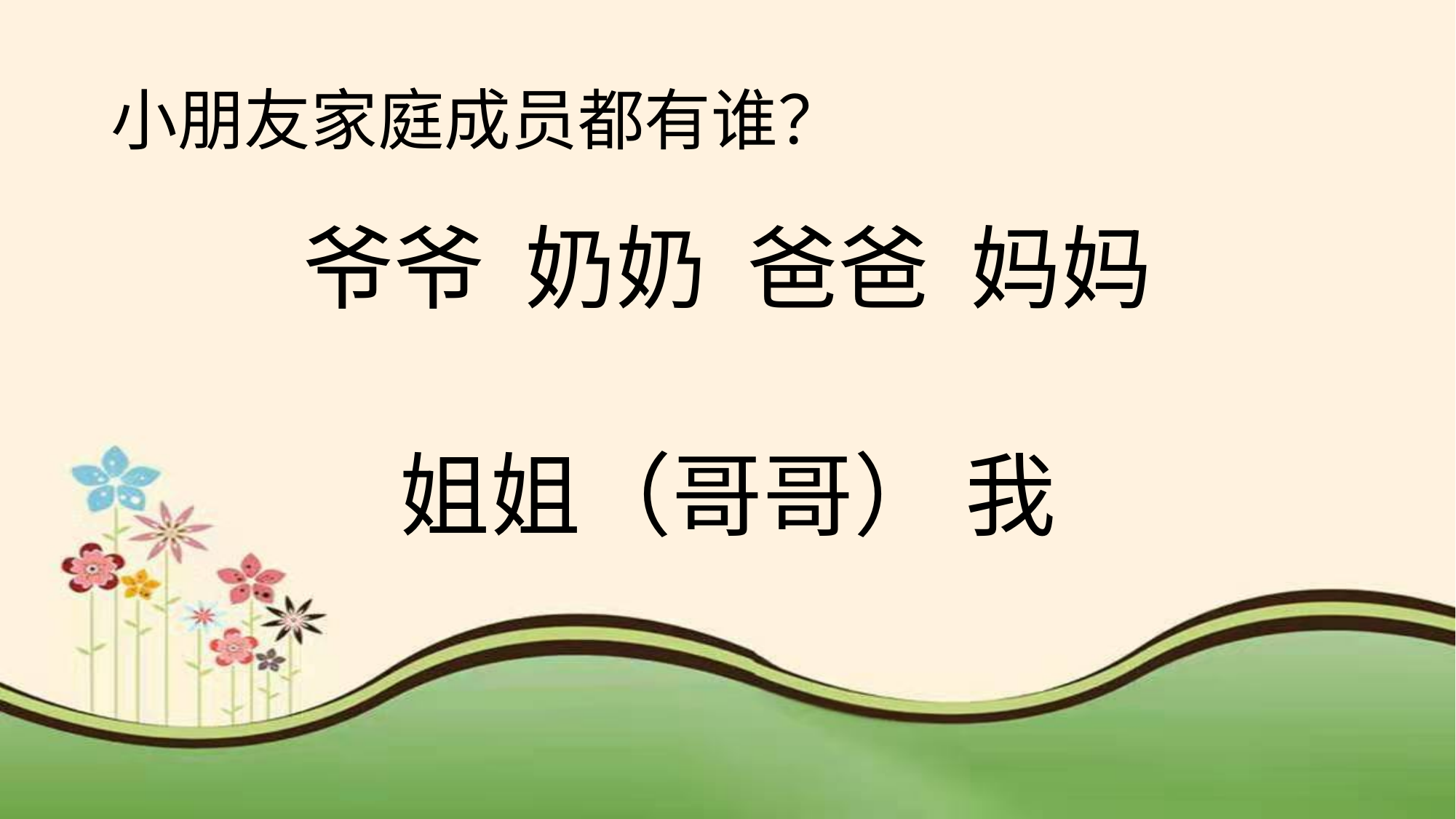

# 小朋友家庭成员都有谁？
爷爷  奶奶  爸爸  妈妈

姐姐（哥哥） 我